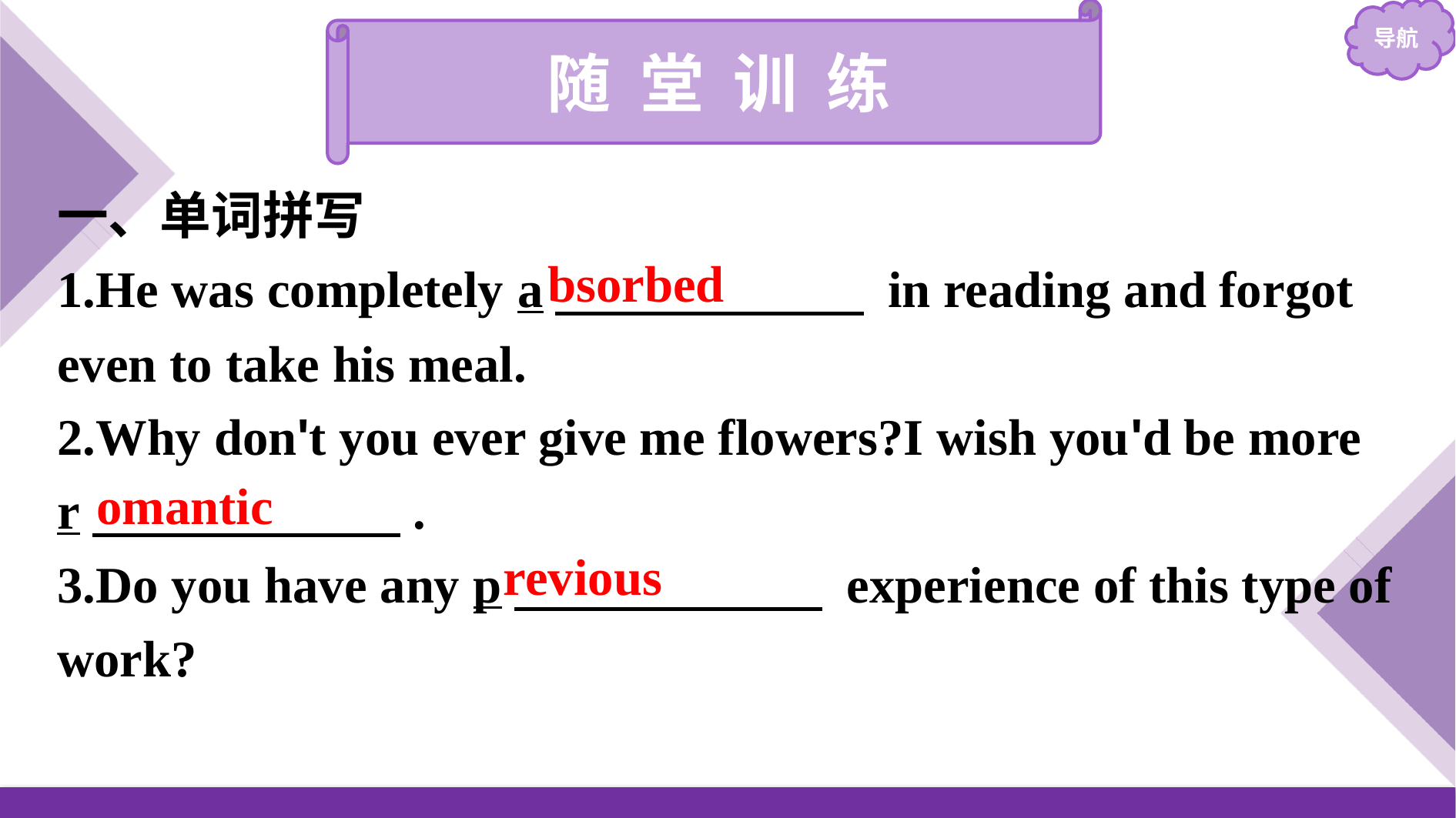

随  堂  训  练
一、单词拼写
1.He was completely a　　　　　　 in reading and forgot even to take his meal.
2.Why don't you ever give me flowers?I wish you'd be more r　　　　　　.
3.Do you have any p　　　　　　 experience of this type of work?
bsorbed
omantic
revious